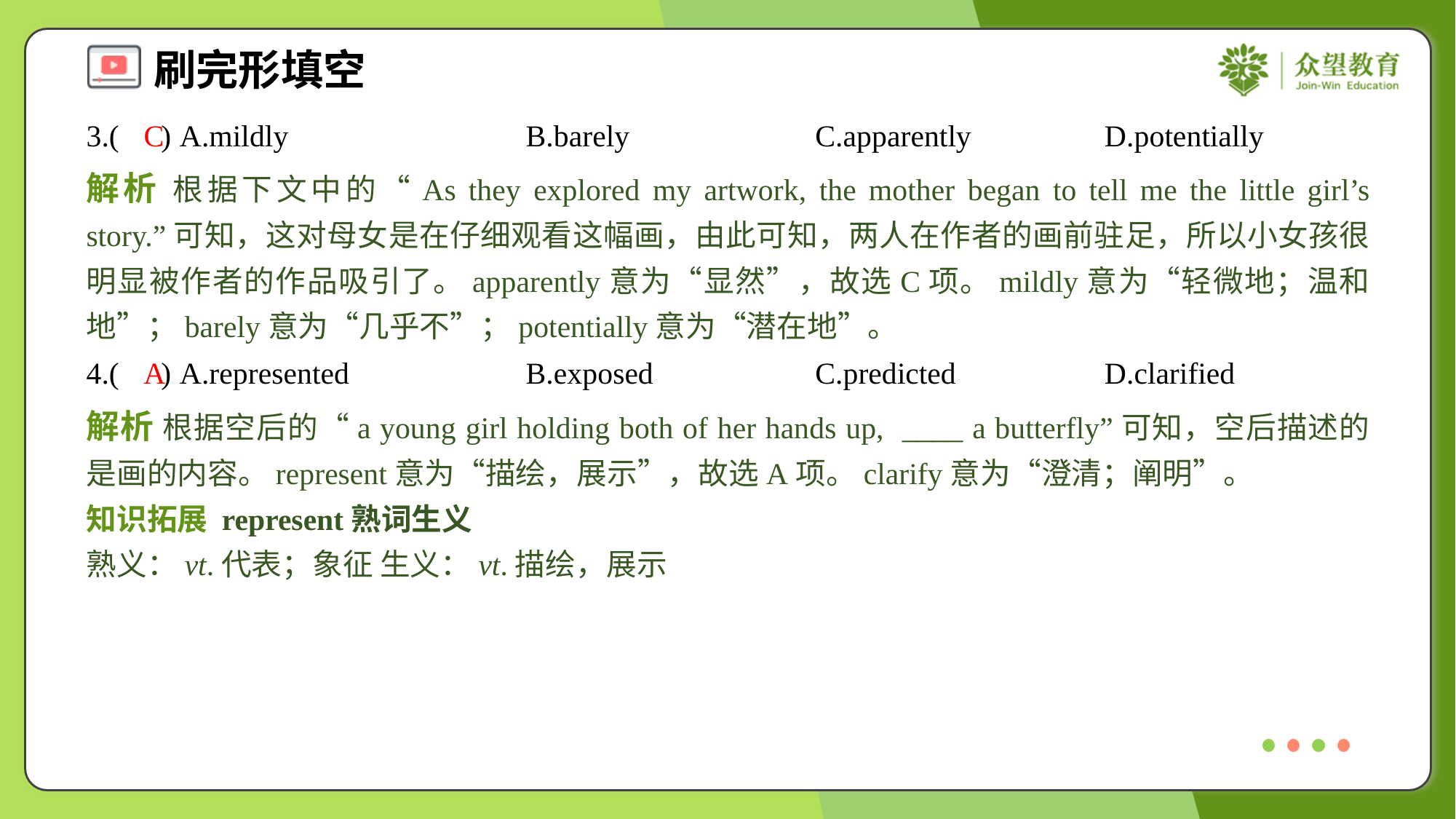

3.(     ) A.mildly	B.barely	C.apparently	D.potentially
C
解析 根据下文中的“As they explored my artwork, the mother began to tell me the little girl’s story.”可知，这对母女是在仔细观看这幅画，由此可知，两人在作者的画前驻足，所以小女孩很明显被作者的作品吸引了。apparently意为“显然”，故选C项。mildly意为“轻微地；温和地”；barely意为“几乎不”；potentially意为“潜在地”。
4.(     ) A.represented	B.exposed	C.predicted	D.clarified
A
解析 根据空后的“a young girl holding both of her hands up,  ____ a butterfly”可知，空后描述的是画的内容。represent意为“描绘，展示”，故选A项。clarify意为“澄清；阐明”。
知识拓展 represent熟词生义
熟义：vt.代表；象征 生义：vt.描绘，展示